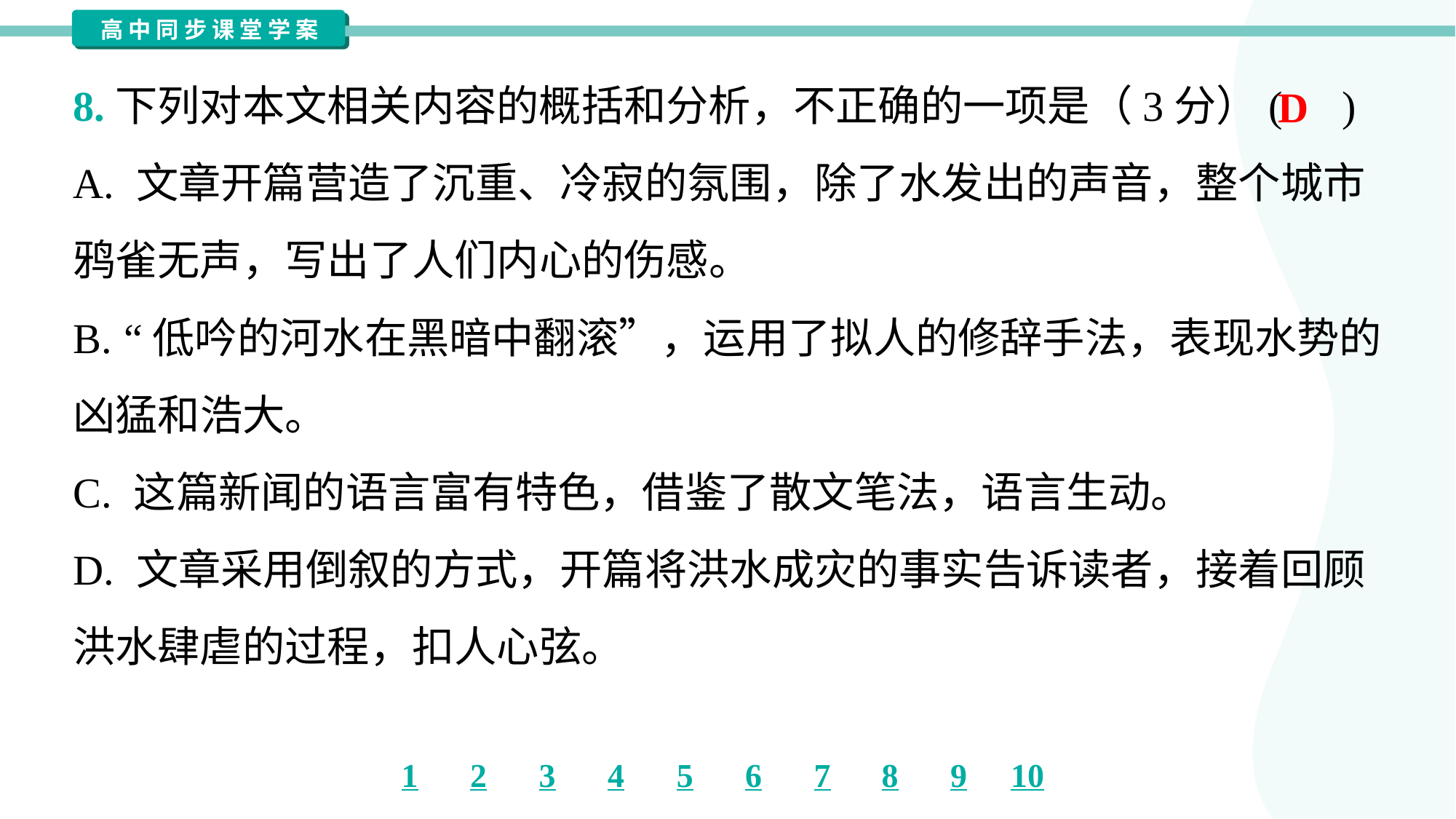

8.下列对本文相关内容的概括和分析，不正确的一项是（3分）(     )
D
A. 文章开篇营造了沉重、冷寂的氛围，除了水发出的声音，整个城市
鸦雀无声，写出了人们内心的伤感。
B. “低吟的河水在黑暗中翻滚”，运用了拟人的修辞手法，表现水势的
凶猛和浩大。
C. 这篇新闻的语言富有特色，借鉴了散文笔法，语言生动。
D. 文章采用倒叙的方式，开篇将洪水成灾的事实告诉读者，接着回顾
洪水肆虐的过程，扣人心弦。